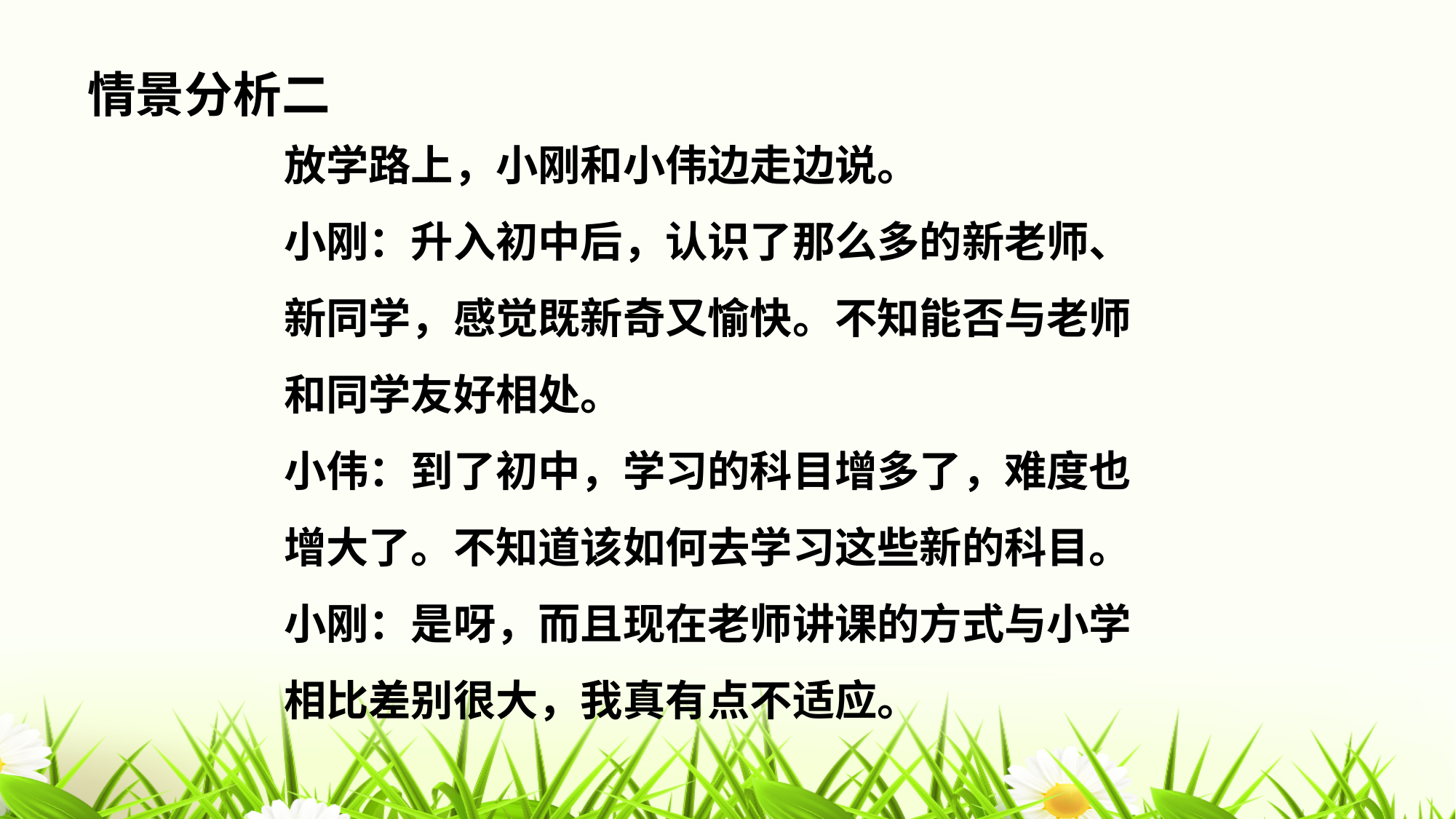

# 情景分析二
放学路上，小刚和小伟边走边说。
小刚：升入初中后，认识了那么多的新老师、新同学，感觉既新奇又愉快。不知能否与老师和同学友好相处。
小伟：到了初中，学习的科目增多了，难度也增大了。不知道该如何去学习这些新的科目。
小刚：是呀，而且现在老师讲课的方式与小学相比差别很大，我真有点不适应。